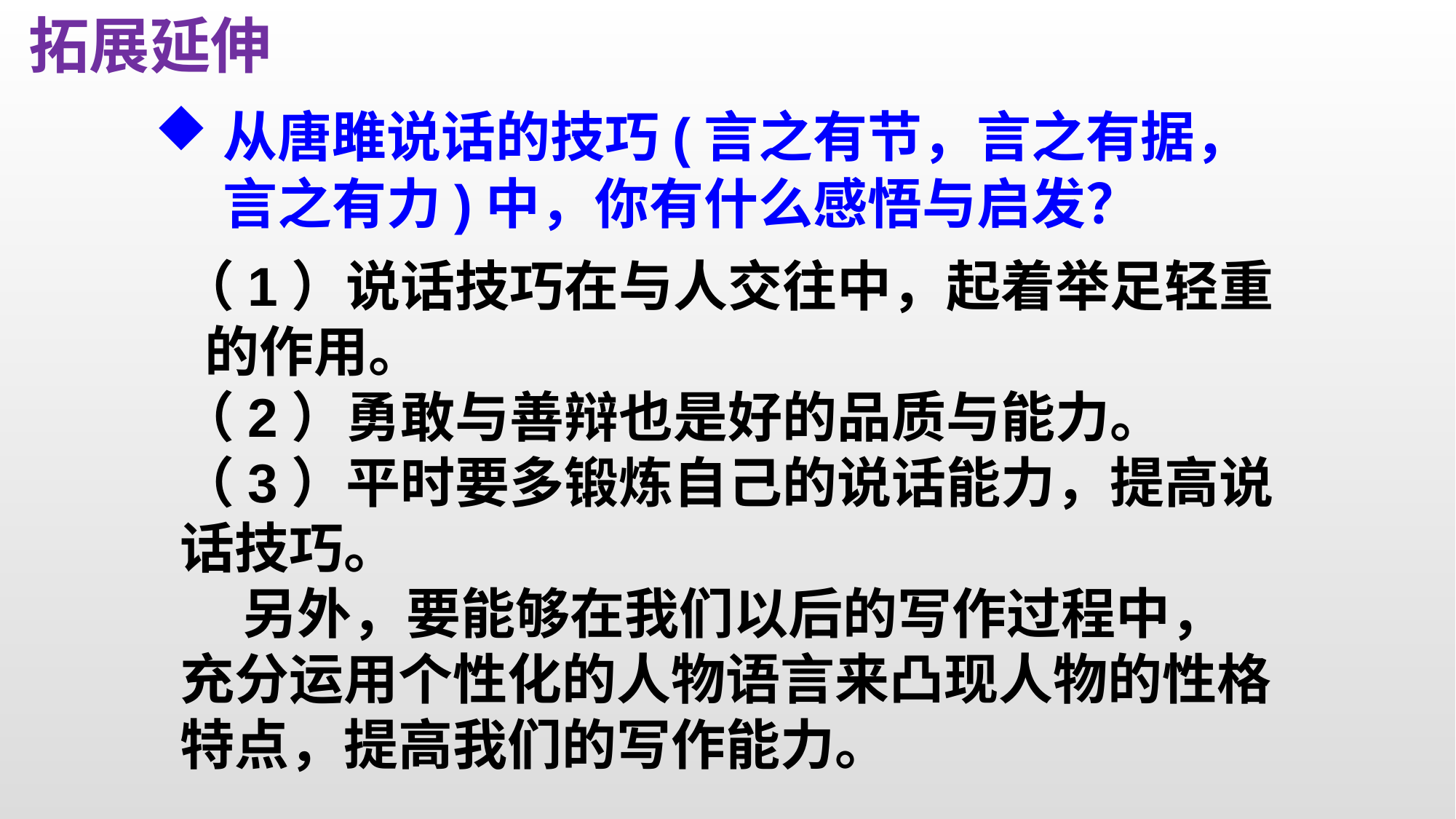

拓展延伸

从唐雎说话的技巧(言之有节，言之有据，言之有力)中，你有什么感悟与启发？
（1）说话技巧在与人交往中，起着举足轻重   的作用。
（2）勇敢与善辩也是好的品质与能力。
（3）平时要多锻炼自己的说话能力，提高说 话技巧。
    另外，要能够在我们以后的写作过程中，充分运用个性化的人物语言来凸现人物的性格特点，提高我们的写作能力。